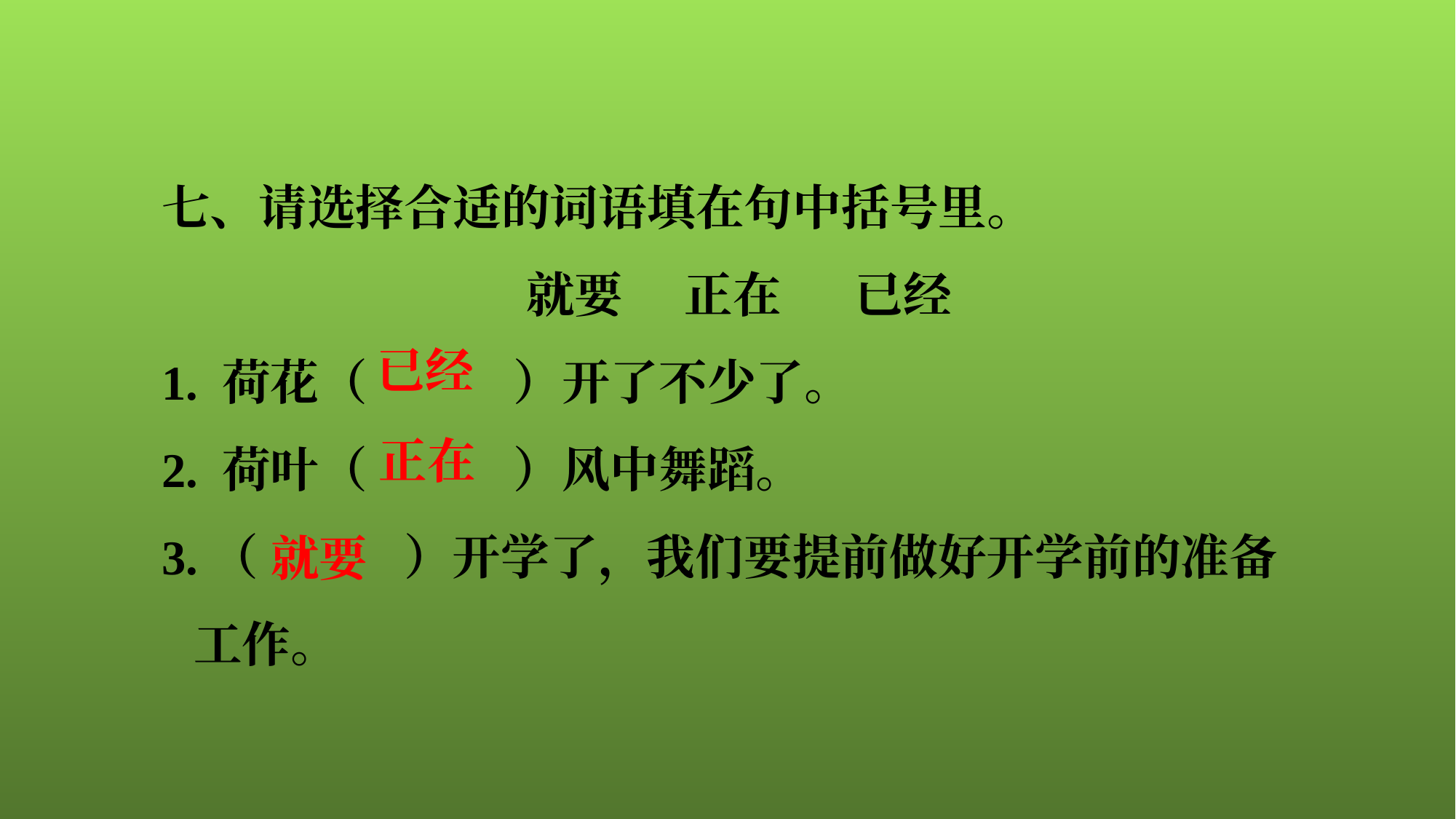

七、请选择合适的词语填在句中括号里。
就要     正在      已经
1. 荷花（　　　）开了不少了。
2. 荷叶（　　　）风中舞蹈。
3.（　　　）开学了，我们要提前做好开学前的准备工作。
已经
正在
就要